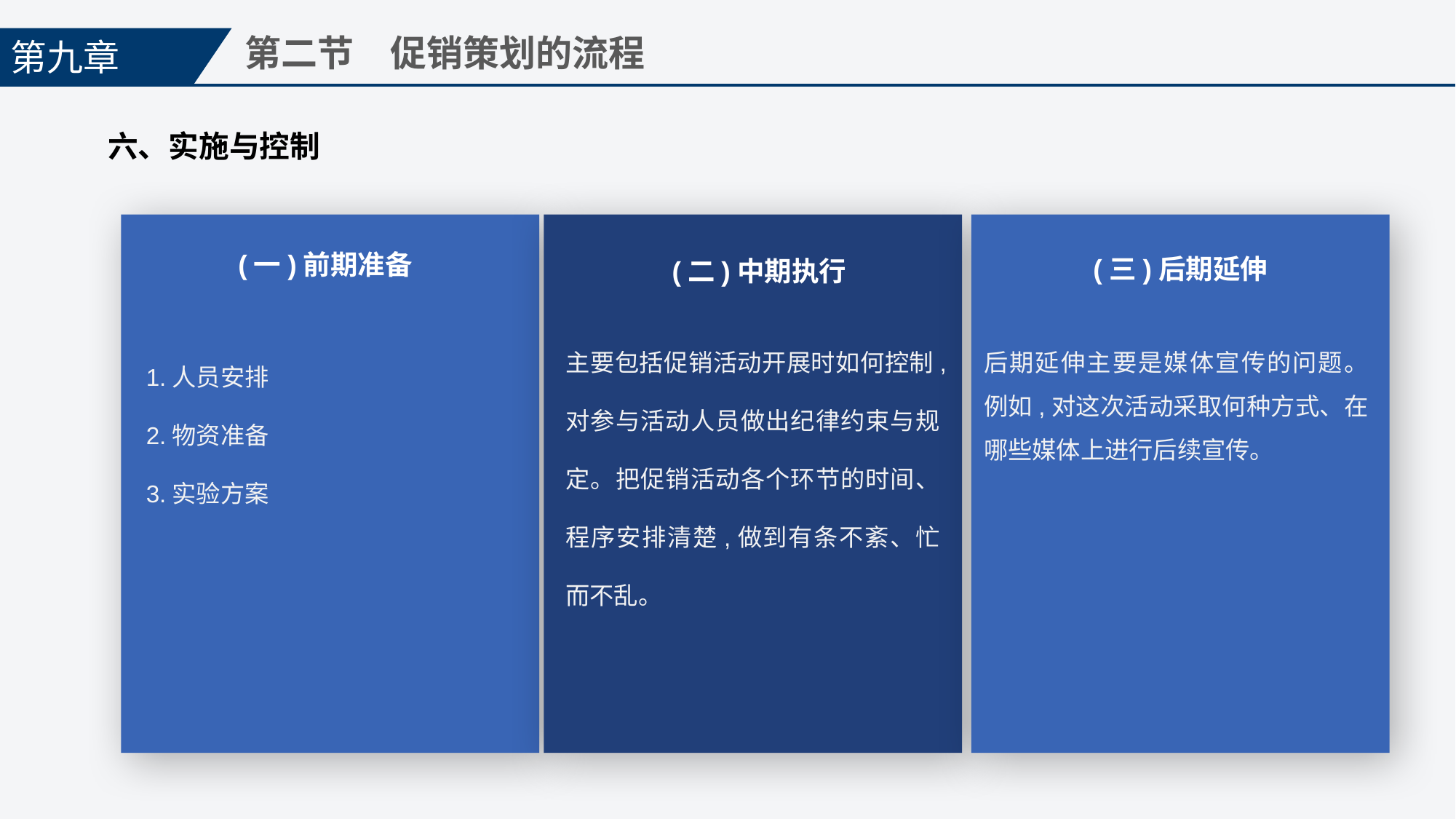

第九章
第二节　促销策划的流程
六、实施与控制

(一)前期准备
(三)后期延伸
(二)中期执行
主要包括促销活动开展时如何控制,对参与活动人员做出纪律约束与规定。把促销活动各个环节的时间、程序安排清楚,做到有条不紊、忙而不乱。

1.人员安排
2.物资准备
3.实验方案

后期延伸主要是媒体宣传的问题。例如,对这次活动采取何种方式、在哪些媒体上进行后续宣传。